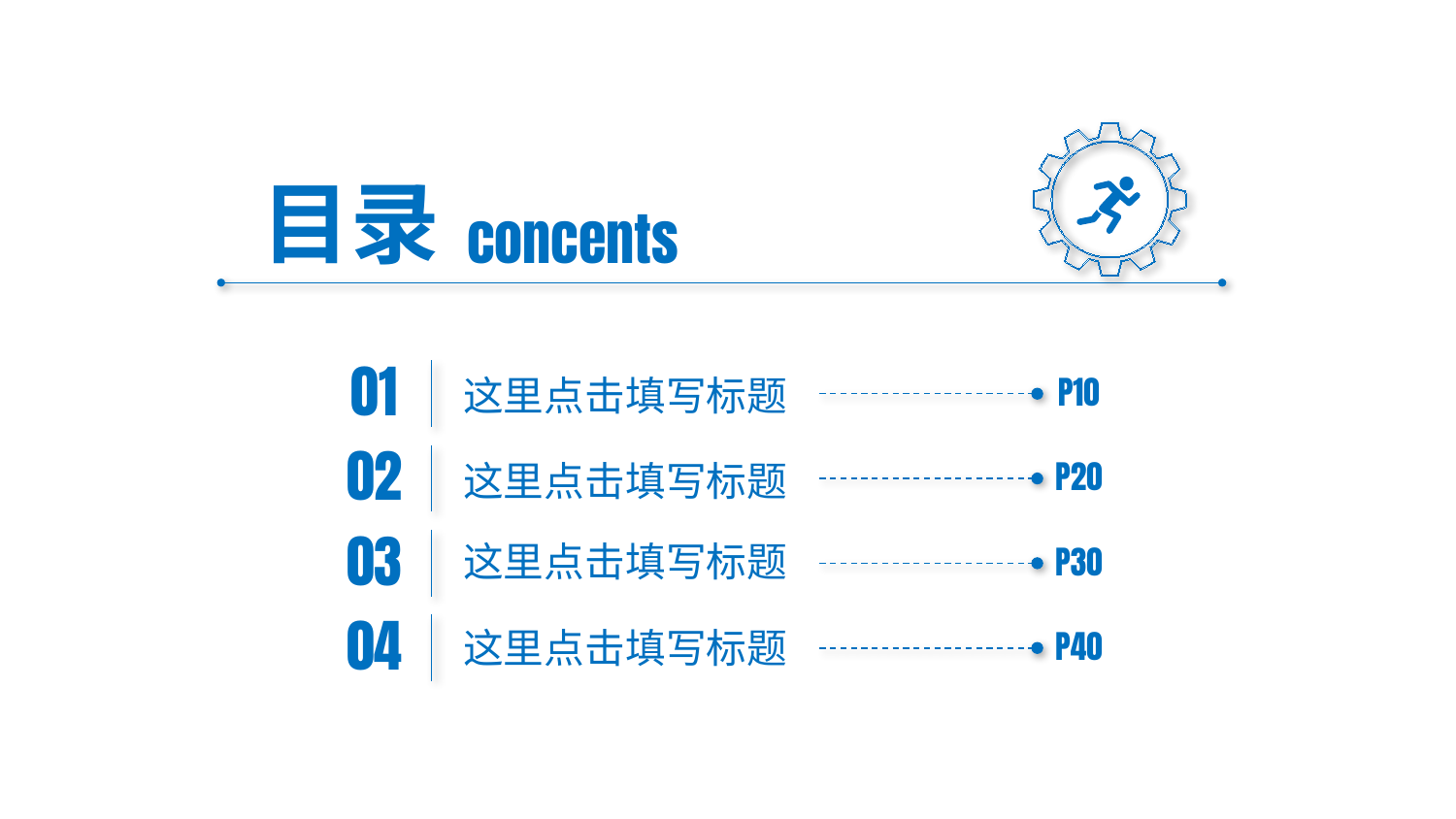

目录
concents
01
这里点击填写标题
P10
02
这里点击填写标题
P20
03
这里点击填写标题
P30
04
这里点击填写标题
P40